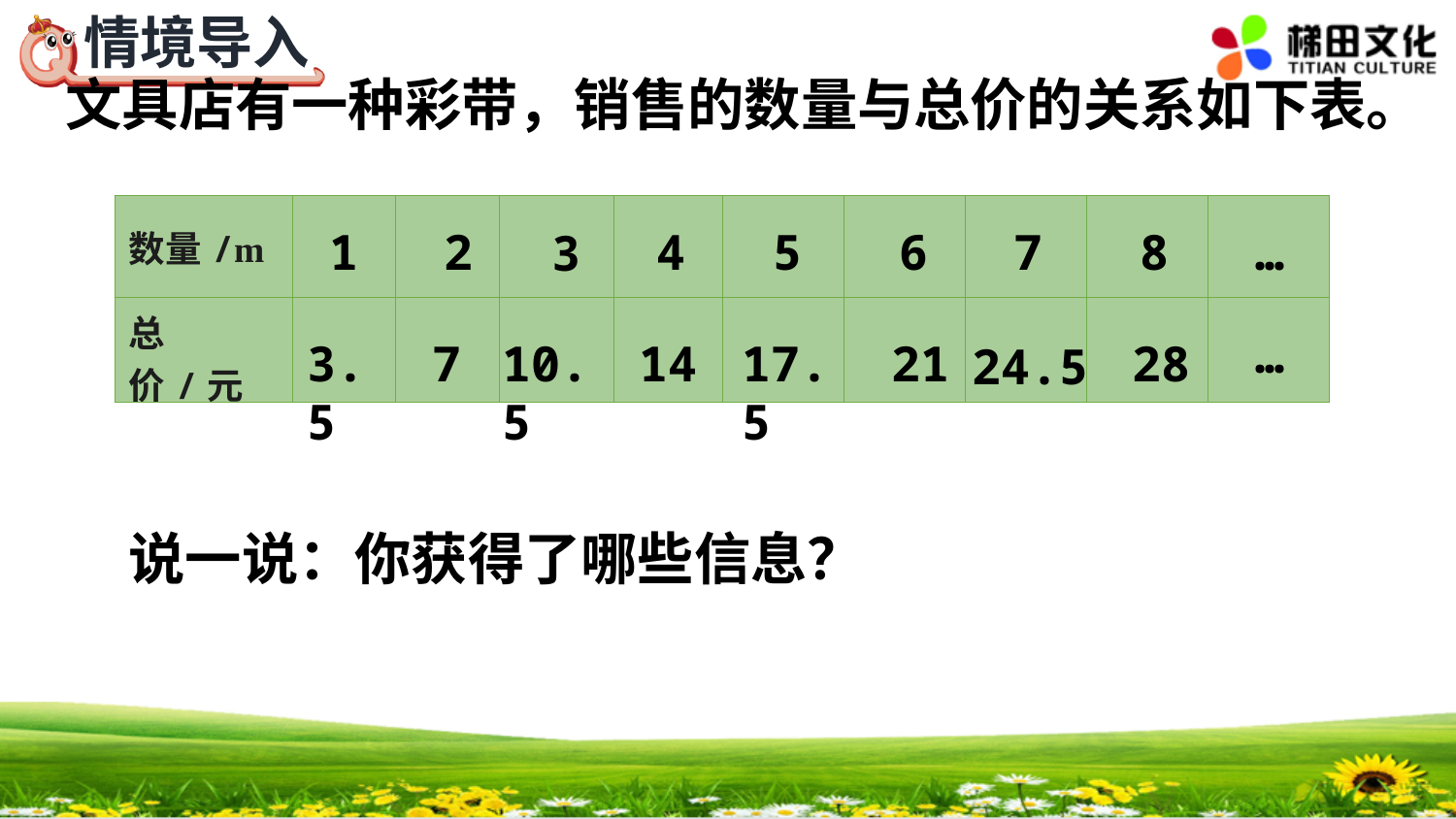

文具店有一种彩带，销售的数量与总价的关系如下表。
| 数量/m |  |  |  |  |  |  |  |  |  |
| --- | --- | --- | --- | --- | --- | --- | --- | --- | --- |
| 总价/元 |  |  |  |  |  |  |  |  |  |
1
2
4
5
6
7
8
…
3
…
3.5
7
10.5
14
17.5
21
28
24.5
说一说：你获得了哪些信息？